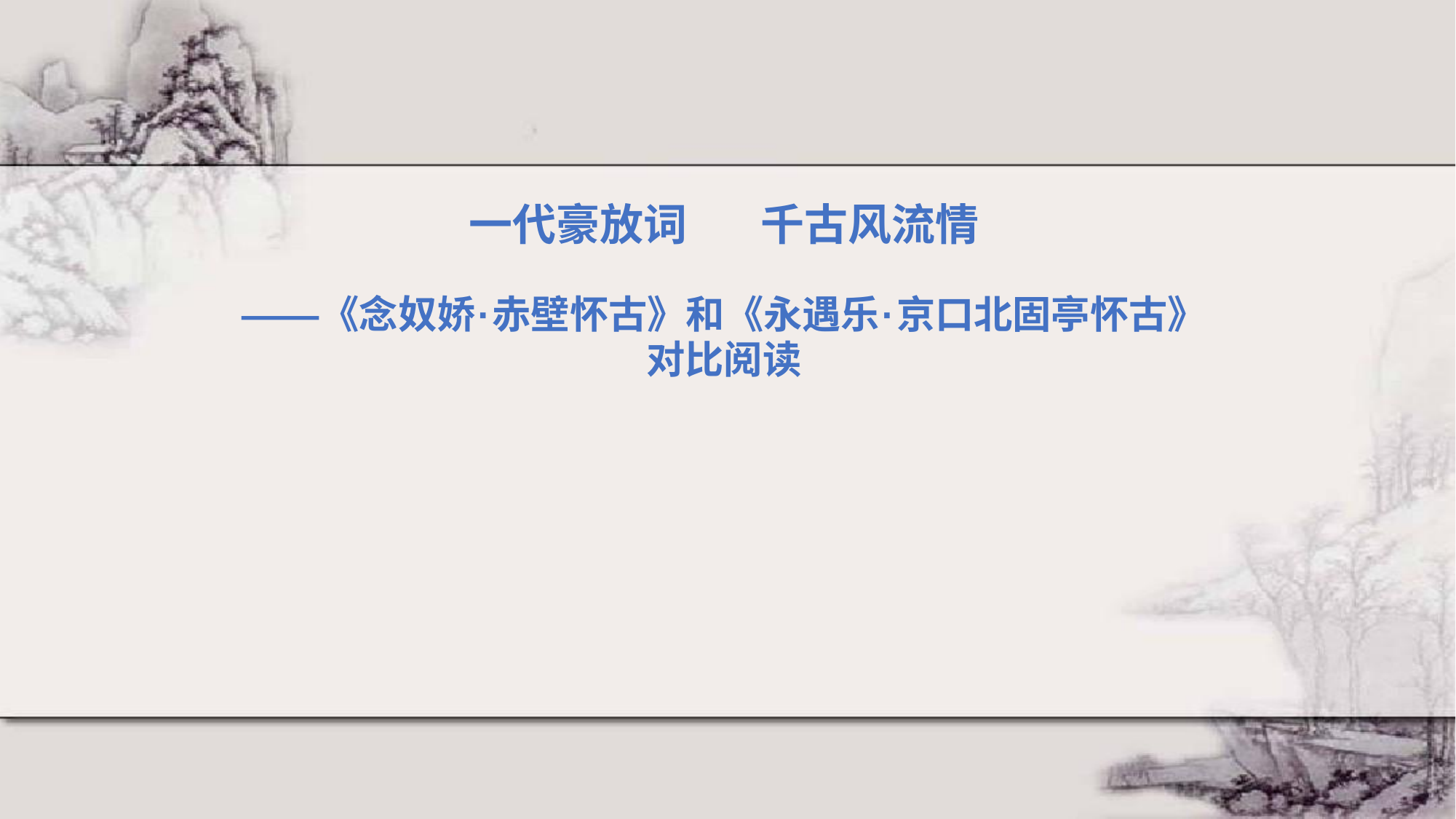

一代豪放词      千古风流情

——《念奴娇·赤壁怀古》和《永遇乐·京口北固亭怀古》
对比阅读